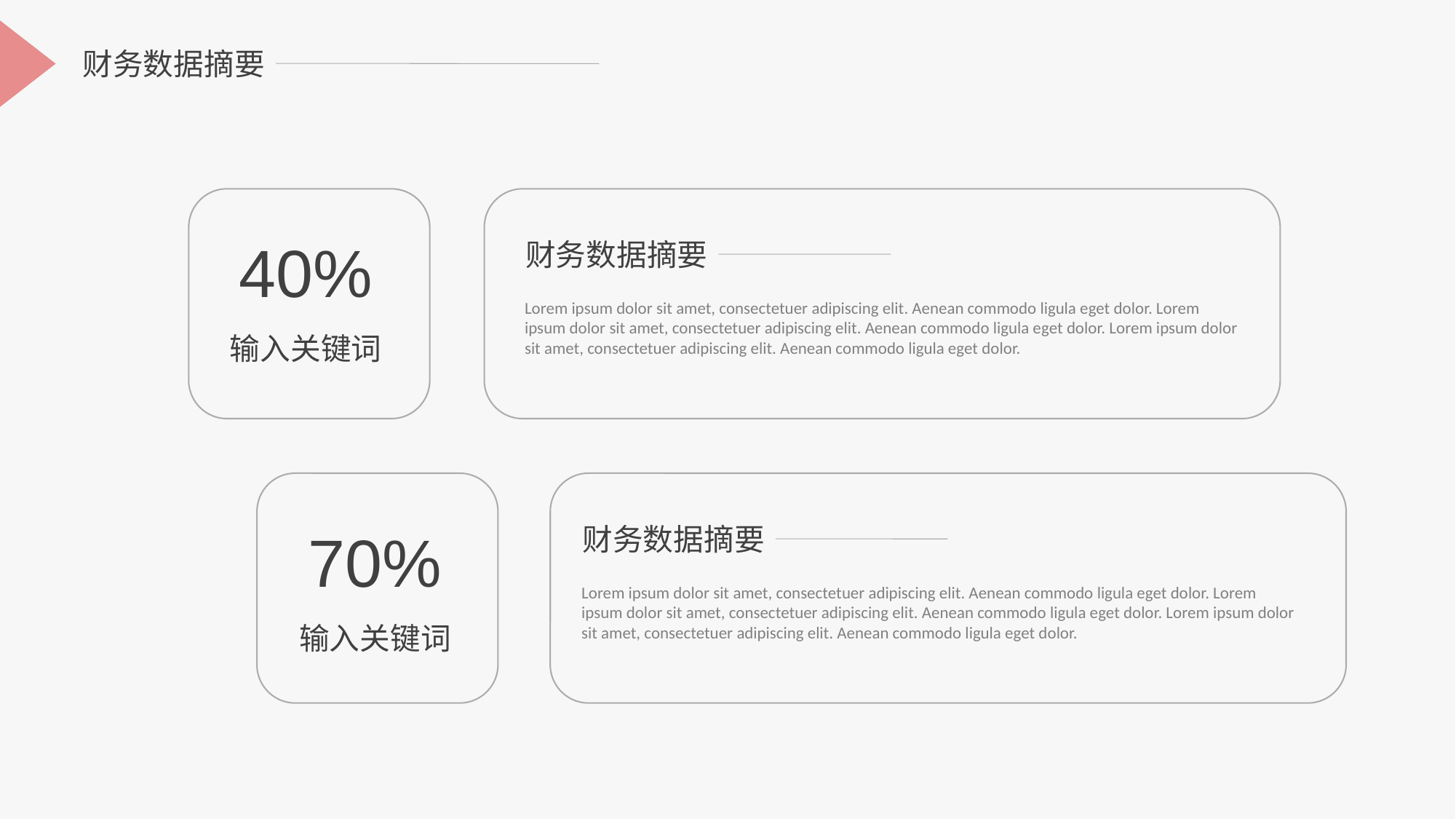

财务数据摘要

40%
财务数据摘要
Lorem ipsum dolor sit amet, consectetuer adipiscing elit. Aenean commodo ligula eget dolor. Lorem ipsum dolor sit amet, consectetuer adipiscing elit. Aenean commodo ligula eget dolor. Lorem ipsum dolor sit amet, consectetuer adipiscing elit. Aenean commodo ligula eget dolor.

输入关键词

70%
财务数据摘要
Lorem ipsum dolor sit amet, consectetuer adipiscing elit. Aenean commodo ligula eget dolor. Lorem ipsum dolor sit amet, consectetuer adipiscing elit. Aenean commodo ligula eget dolor. Lorem ipsum dolor sit amet, consectetuer adipiscing elit. Aenean commodo ligula eget dolor.

输入关键词